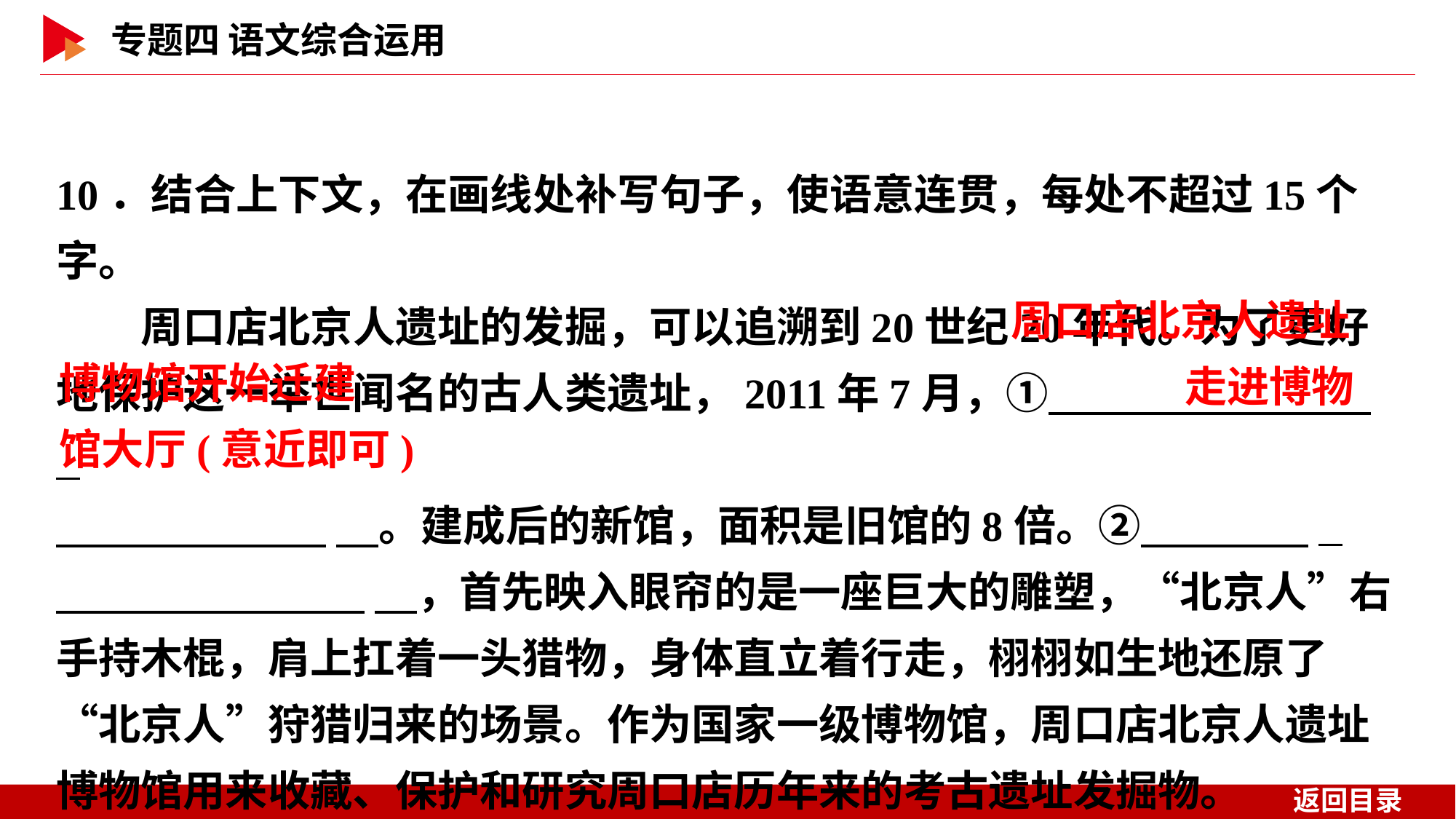

10．结合上下文，在画线处补写句子，使语意连贯，每处不超过15个字。
　　周口店北京人遗址的发掘，可以追溯到20世纪20年代。为了更好地保护这一举世闻名的古人类遗址，2011年7月，①　                              _
                            　。建成后的新馆，面积是旧馆的8倍。②　             _
                                　，首先映入眼帘的是一座巨大的雕塑，“北京人”右手持木棍，肩上扛着一头猎物，身体直立着行走，栩栩如生地还原了“北京人”狩猎归来的场景。作为国家一级博物馆，周口店北京人遗址博物馆用来收藏、保护和研究周口店历年来的考古遗址发掘物。
周口店北京人遗址
博物馆开始迁建
走进博物
馆大厅(意近即可)